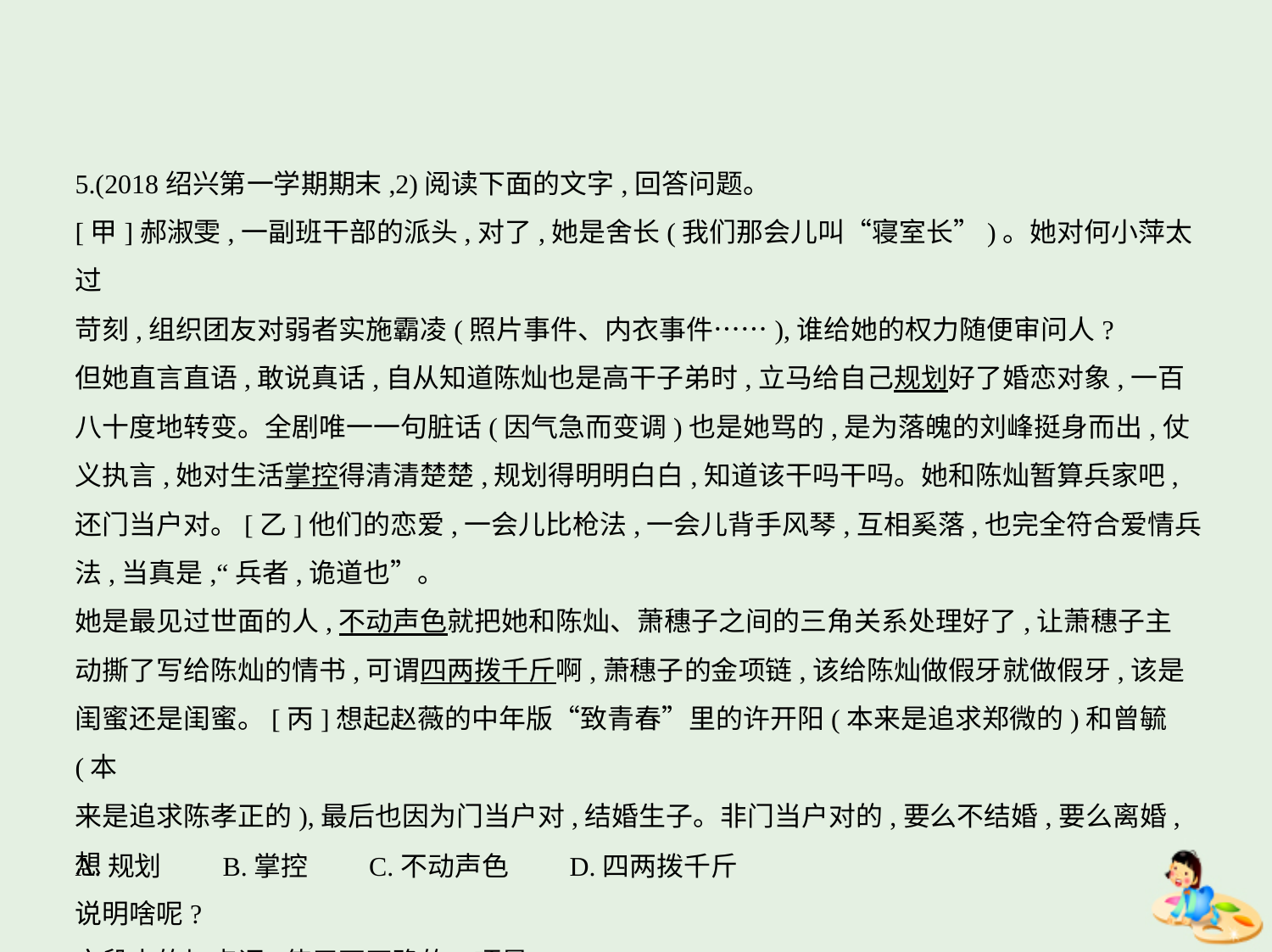

5.(2018绍兴第一学期期末,2)阅读下面的文字,回答问题。
[甲]郝淑雯,一副班干部的派头,对了,她是舍长(我们那会儿叫“寝室长”)。她对何小萍太过
苛刻,组织团友对弱者实施霸凌(照片事件、内衣事件……),谁给她的权力随便审问人?
但她直言直语,敢说真话,自从知道陈灿也是高干子弟时,立马给自己规划好了婚恋对象,一百
八十度地转变。全剧唯一一句脏话(因气急而变调)也是她骂的,是为落魄的刘峰挺身而出,仗
义执言,她对生活掌控得清清楚楚,规划得明明白白,知道该干吗干吗。她和陈灿暂算兵家吧,
还门当户对。[乙]他们的恋爱,一会儿比枪法,一会儿背手风琴,互相奚落,也完全符合爱情兵
法,当真是,“兵者,诡道也”。
她是最见过世面的人,不动声色就把她和陈灿、萧穗子之间的三角关系处理好了,让萧穗子主
动撕了写给陈灿的情书,可谓四两拨千斤啊,萧穗子的金项链,该给陈灿做假牙就做假牙,该是
闺蜜还是闺蜜。[丙]想起赵薇的中年版“致青春”里的许开阳(本来是追求郑微的)和曾毓(本
来是追求陈孝正的),最后也因为门当户对,结婚生子。非门当户对的,要么不结婚,要么离婚,想
说明啥呢?
文段中的加点词,使用不正确的一项是 (　　)
A.规划　　B.掌控　　C.不动声色　　D.四两拨千斤